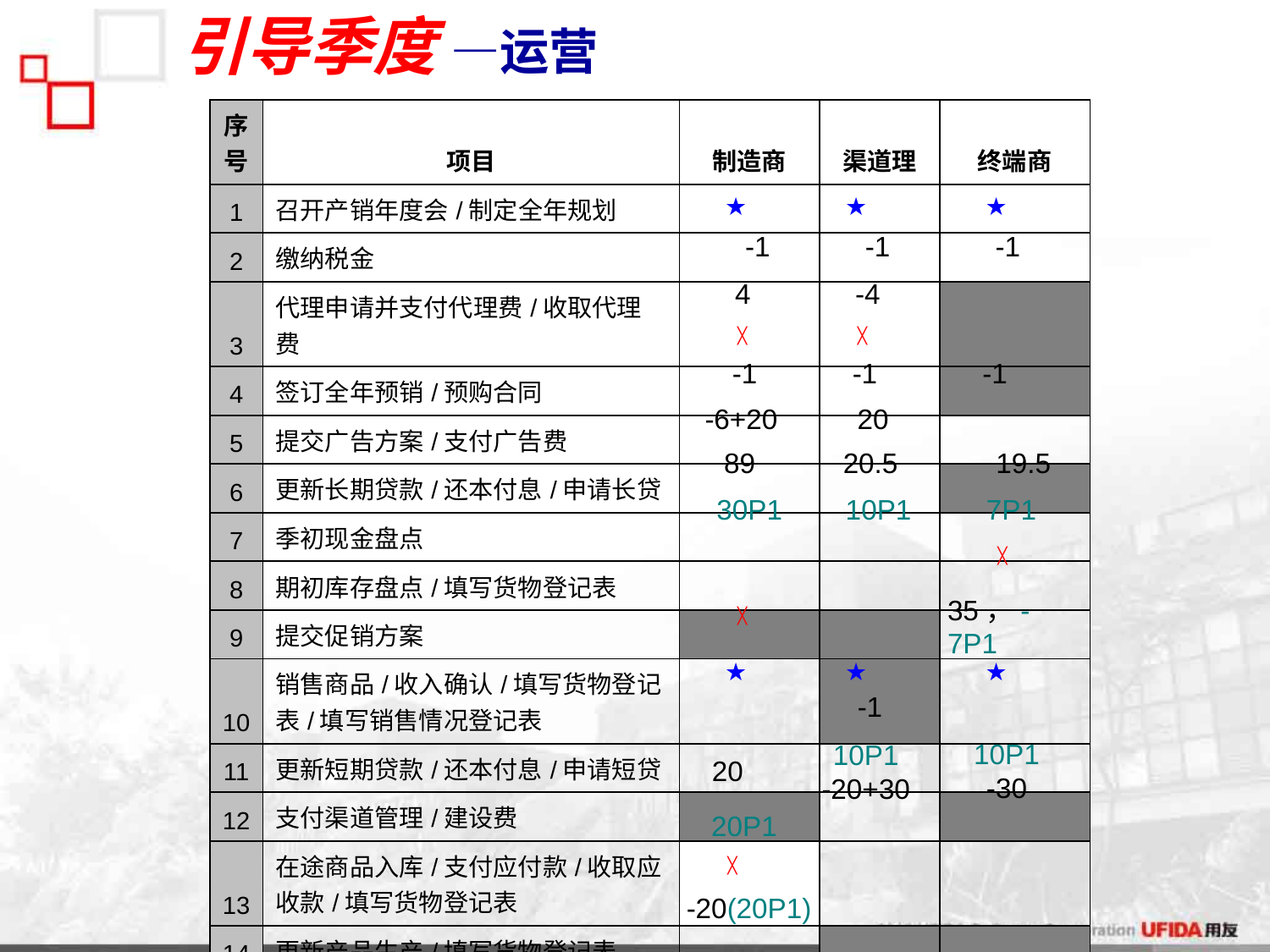

# 引导季度 —运营
| 序号 | 项目 | 制造商 | 渠道理 | 终端商 |
| --- | --- | --- | --- | --- |
| 1 | 召开产销年度会/制定全年规划 |  |  |  |
| 2 | 缴纳税金 |  |  |  |
| 3 | 代理申请并支付代理费/收取代理费 |  |  |  |
| 4 | 签订全年预销/预购合同 |  |  |  |
| 5 | 提交广告方案/支付广告费 |  |  |  |
| 6 | 更新长期贷款/还本付息/申请长贷 |  |  |  |
| 7 | 季初现金盘点 |  |  |  |
| 8 | 期初库存盘点/填写货物登记表 |  |  |  |
| 9 | 提交促销方案 |  |  |  |
| 10 | 销售商品/收入确认/填写货物登记表/填写销售情况登记表 |  |  |  |
| 11 | 更新短期贷款/还本付息/申请短贷 |  |  |  |
| 12 | 支付渠道管理/建设费 |  |  |  |
| 13 | 在途商品入库/支付应付款/收取应收款/填写货物登记表 |  |  |  |
| 14 | 更新产品生产/填写货物登记表 |  |  |  |
| 15 | 购买新生产线 |  |  |  |
| 16 | 支付生产成本/开始下一批生产 |  |  |  |
★
★
★
-1
-1
-1
4
-4
╳
╳
-1
-1
-1
-6+20
20
89
20.5
19.5
30P1
10P1
7P1
╳
35，-7P1
╳
★
★
★
-1
10P1
-30
10P1
-20+30
20
20P1

╳
-20(20P1)